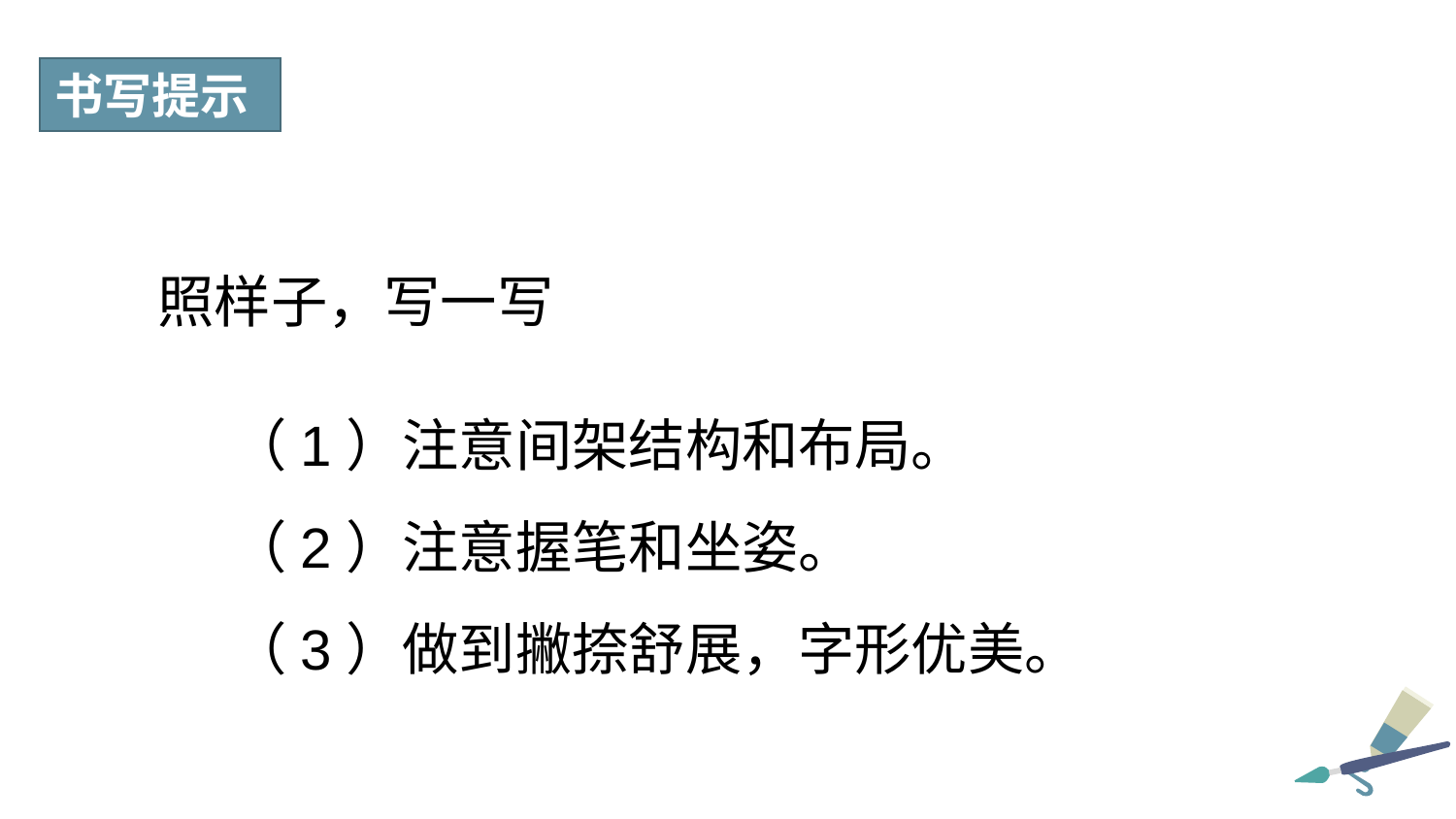

书写提示
照样子，写一写
  （1）注意间架结构和布局。
  （2）注意握笔和坐姿。
  （3）做到撇捺舒展，字形优美。